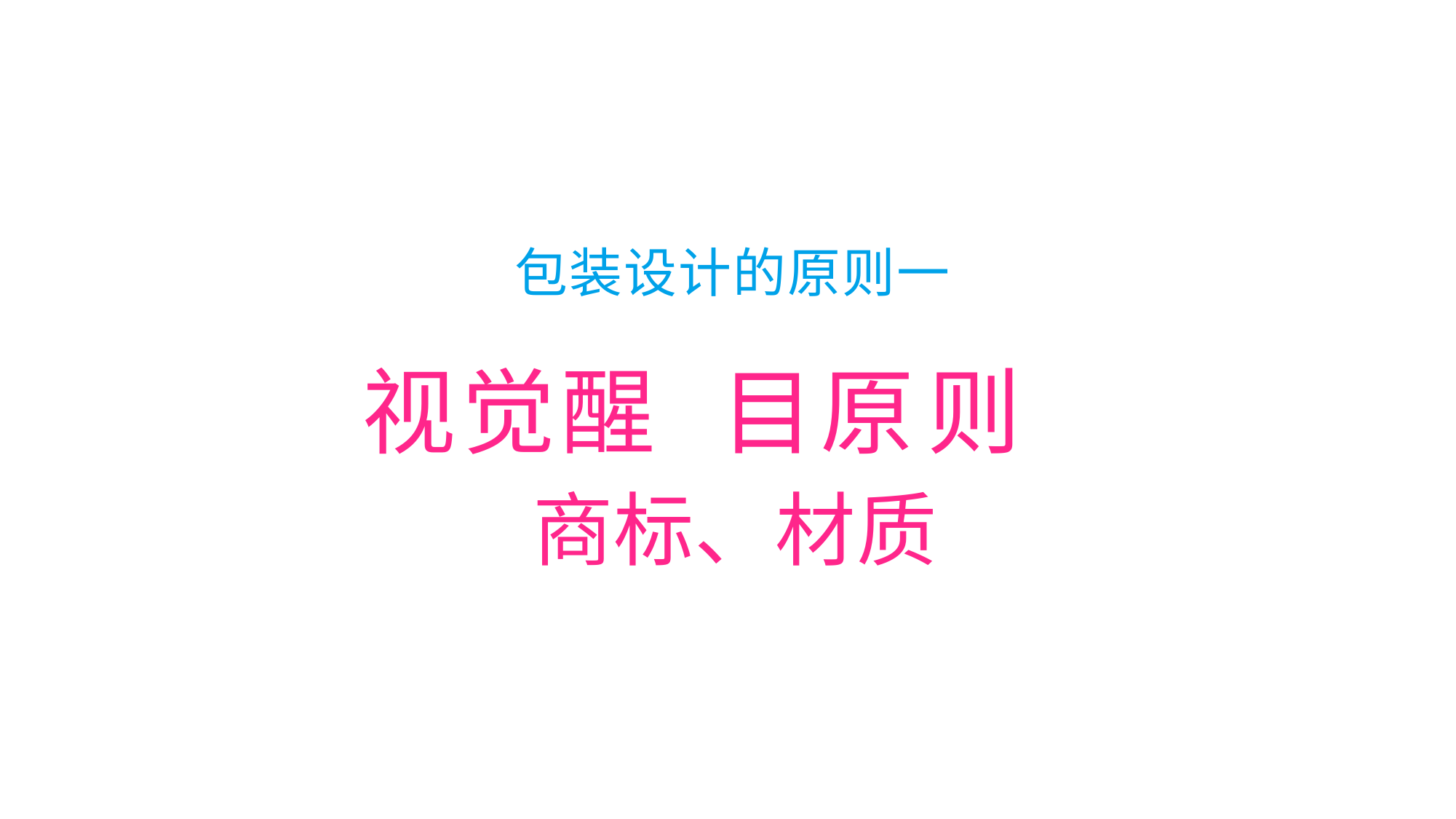

包装设计的原则一

视 觉 醒包装设计目 原 则

商标、材质